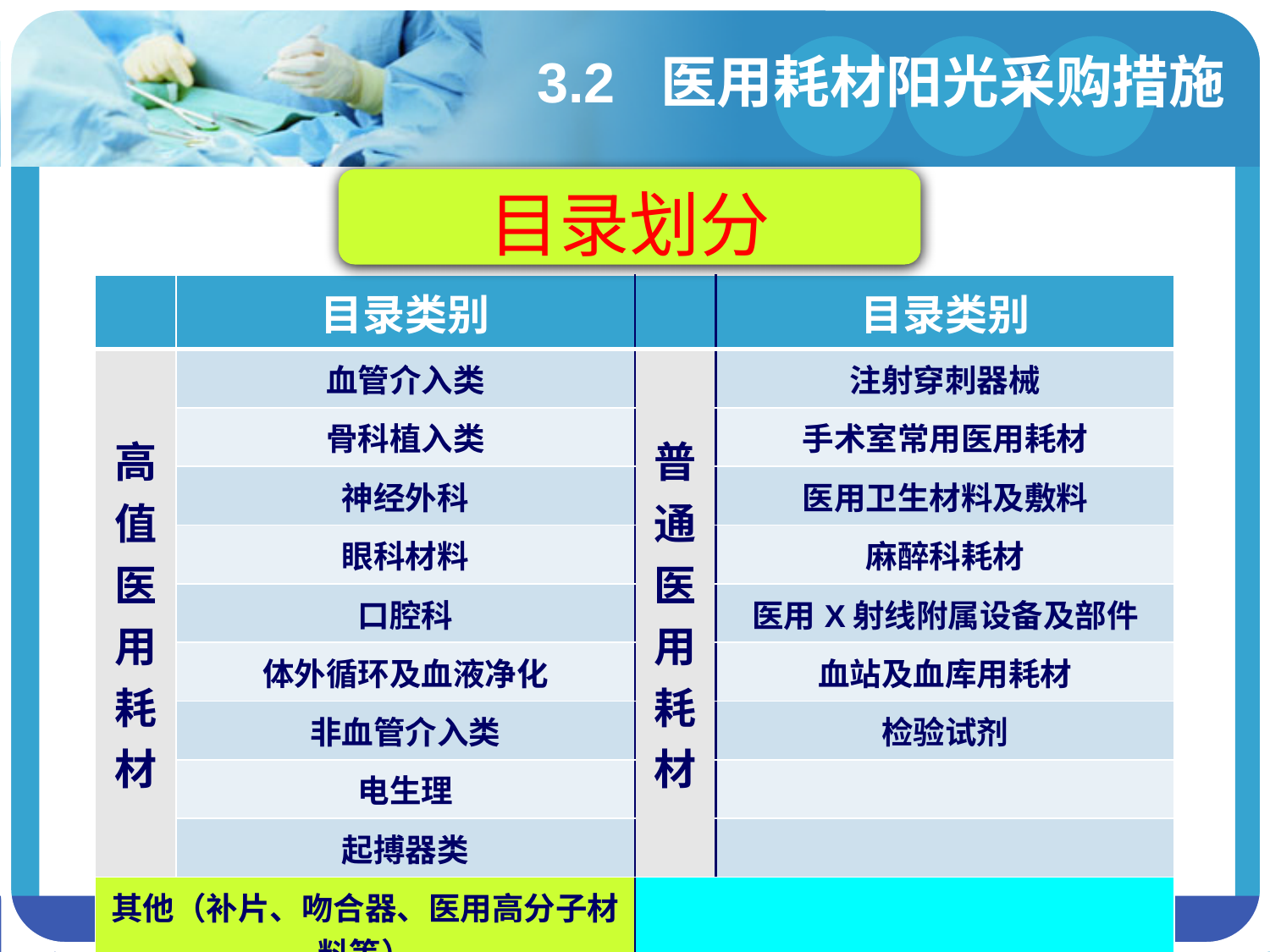

# 3.2  医用耗材阳光采购措施
目录划分
|  | 目录类别 |  | 目录类别 |
| --- | --- | --- | --- |
| 高值医用耗材 | 血管介入类 | 普通医用耗材 | 注射穿刺器械 |
|  | 骨科植入类 |  | 手术室常用医用耗材 |
|  | 神经外科 |  | 医用卫生材料及敷料 |
|  | 眼科材料 |  | 麻醉科耗材 |
|  | 口腔科 |  | 医用X射线附属设备及部件 |
|  | 体外循环及血液净化 |  | 血站及血库用耗材 |
|  | 非血管介入类 |  | 检验试剂 |
|  | 电生理 |  |  |
|  | 起搏器类 |  |  |
| 其他（补片、吻合器、医用高分子材料等） |  |  |  |